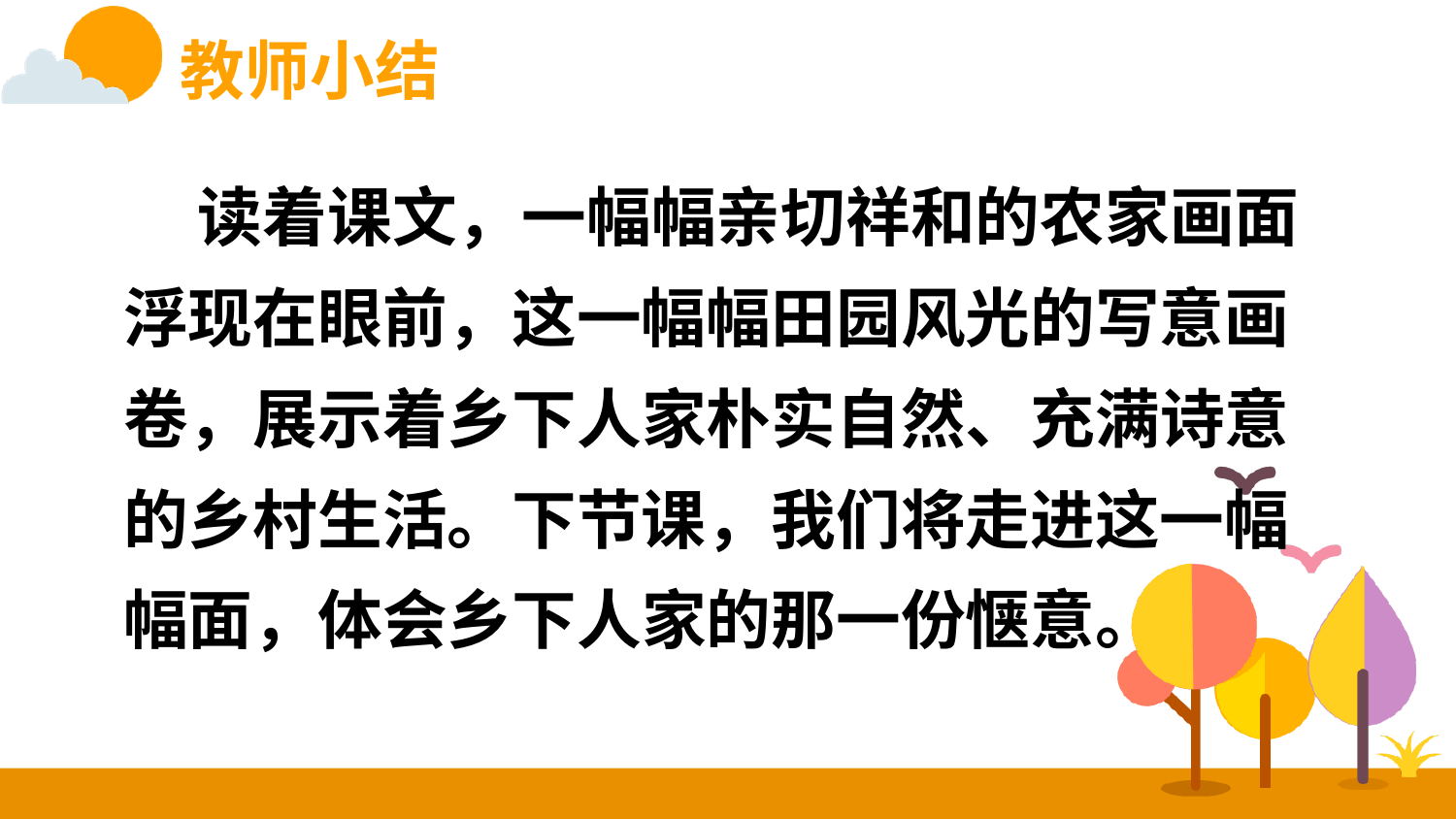

教师小结
    读着课文，一幅幅亲切祥和的农家画面浮现在眼前，这一幅幅田园风光的写意画卷，展示着乡下人家朴实自然、充满诗意的乡村生活。下节课，我们将走进这一幅幅面，体会乡下人家的那一份惬意。